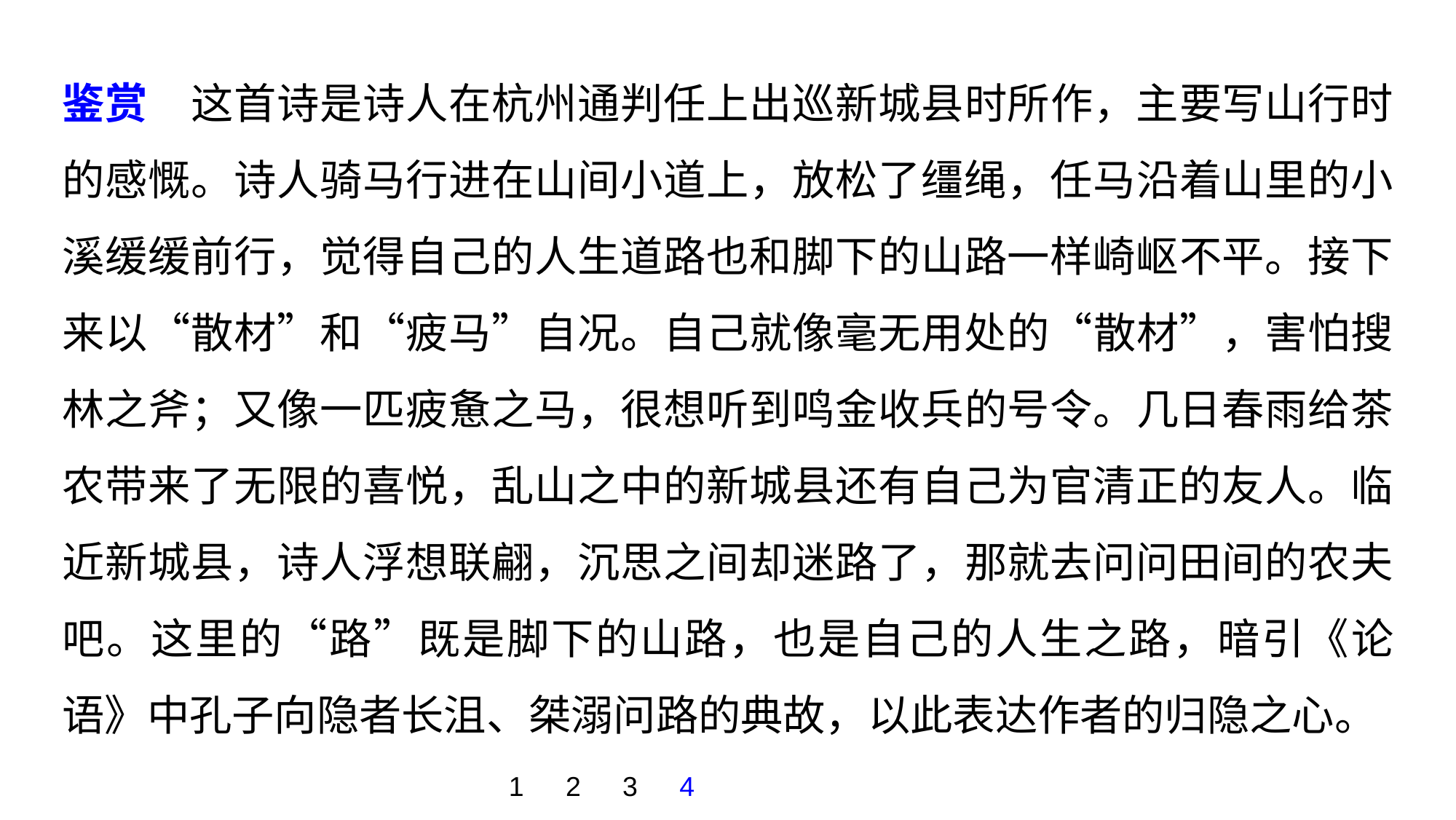

鉴赏　这首诗是诗人在杭州通判任上出巡新城县时所作，主要写山行时的感慨。诗人骑马行进在山间小道上，放松了缰绳，任马沿着山里的小溪缓缓前行，觉得自己的人生道路也和脚下的山路一样崎岖不平。接下来以“散材”和“疲马”自况。自己就像毫无用处的“散材”，害怕搜林之斧；又像一匹疲惫之马，很想听到鸣金收兵的号令。几日春雨给茶农带来了无限的喜悦，乱山之中的新城县还有自己为官清正的友人。临近新城县，诗人浮想联翩，沉思之间却迷路了，那就去问问田间的农夫吧。这里的“路”既是脚下的山路，也是自己的人生之路，暗引《论语》中孔子向隐者长沮、桀溺问路的典故，以此表达作者的归隐之心。
1
2
3
4